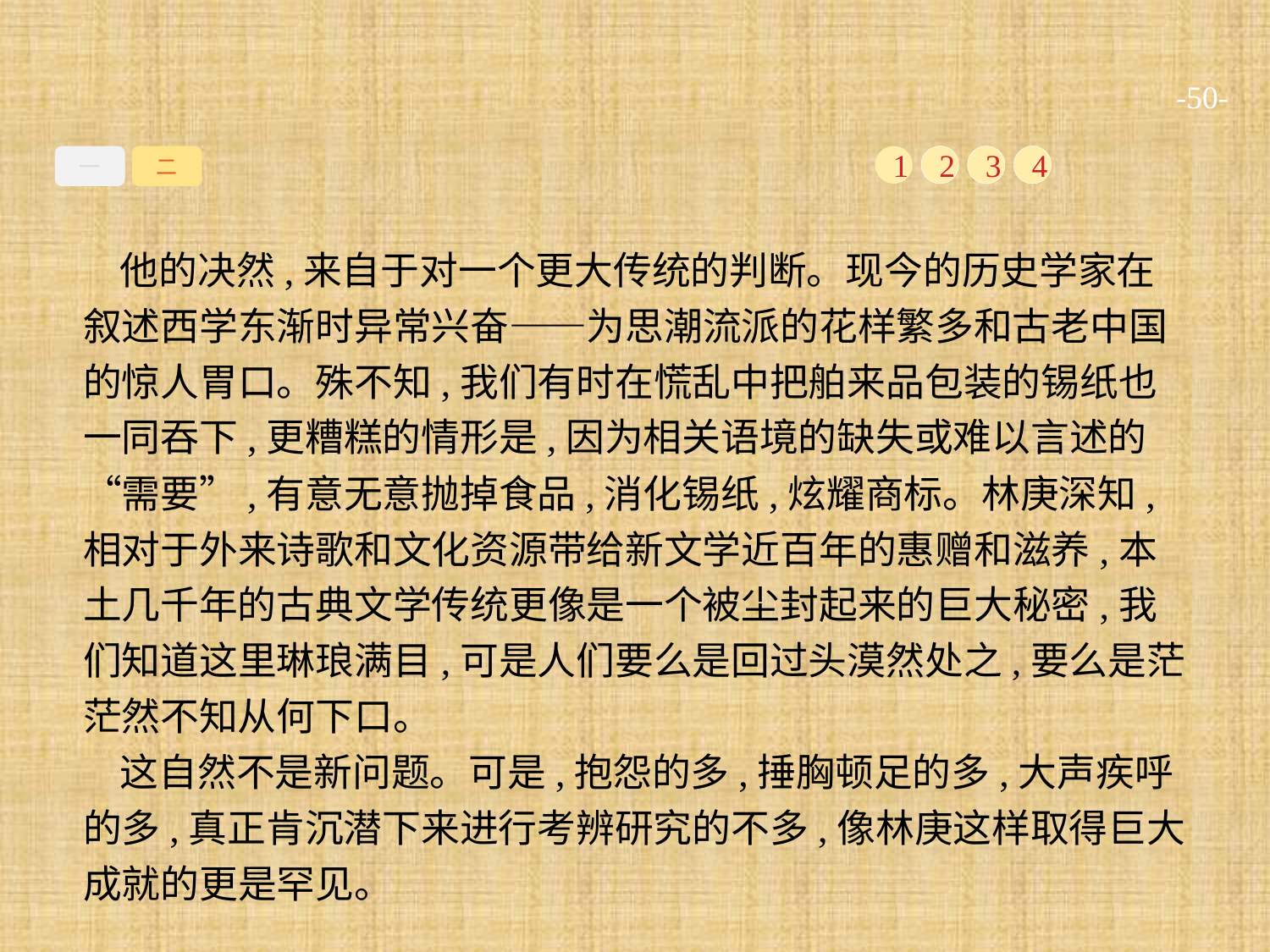

-50-
一
二
1
2
3
4
他的决然,来自于对一个更大传统的判断。现今的历史学家在叙述西学东渐时异常兴奋——为思潮流派的花样繁多和古老中国的惊人胃口。殊不知,我们有时在慌乱中把舶来品包装的锡纸也一同吞下,更糟糕的情形是,因为相关语境的缺失或难以言述的“需要”,有意无意抛掉食品,消化锡纸,炫耀商标。林庚深知,相对于外来诗歌和文化资源带给新文学近百年的惠赠和滋养,本土几千年的古典文学传统更像是一个被尘封起来的巨大秘密,我们知道这里琳琅满目,可是人们要么是回过头漠然处之,要么是茫茫然不知从何下口。
这自然不是新问题。可是,抱怨的多,捶胸顿足的多,大声疾呼的多,真正肯沉潜下来进行考辨研究的不多,像林庚这样取得巨大成就的更是罕见。